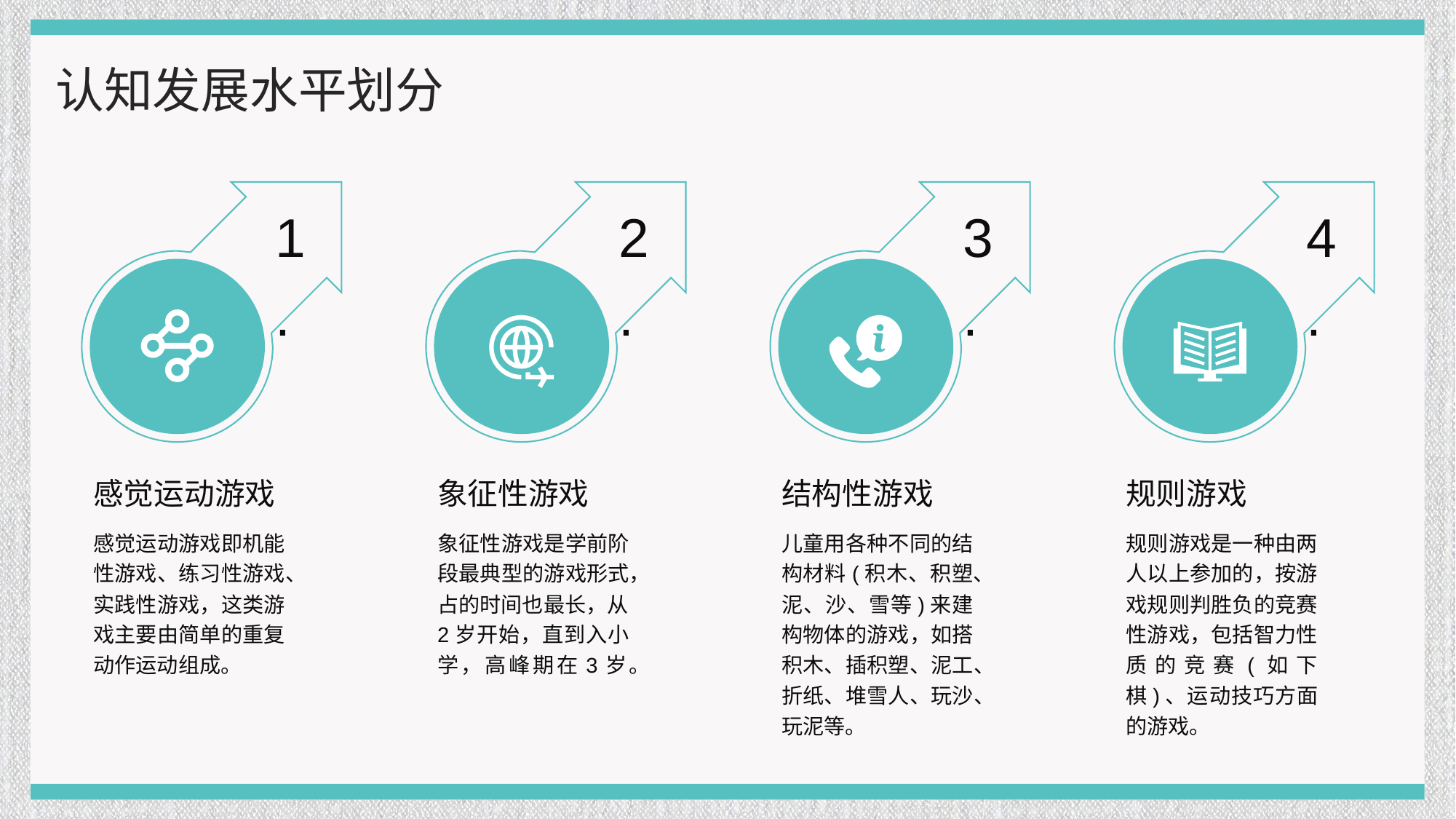

认知发展水平划分
1.
2.
3.
4.

感觉运动游戏
象征性游戏
结构性游戏
规则游戏
感觉运动游戏即机能性游戏、练习性游戏、实践性游戏，这类游戏主要由简单的重复动作运动组成。
象征性游戏是学前阶段最典型的游戏形式，占的时间也最长，从2岁开始，直到入小学，高峰期在3岁。
儿童用各种不同的结构材料(积木、积塑、泥、沙、雪等)来建构物体的游戏，如搭积木、插积塑、泥工、折纸、堆雪人、玩沙、玩泥等。
规则游戏是一种由两人以上参加的，按游戏规则判胜负的竞赛性游戏，包括智力性质的竞赛(如下棋)、运动技巧方面的游戏。